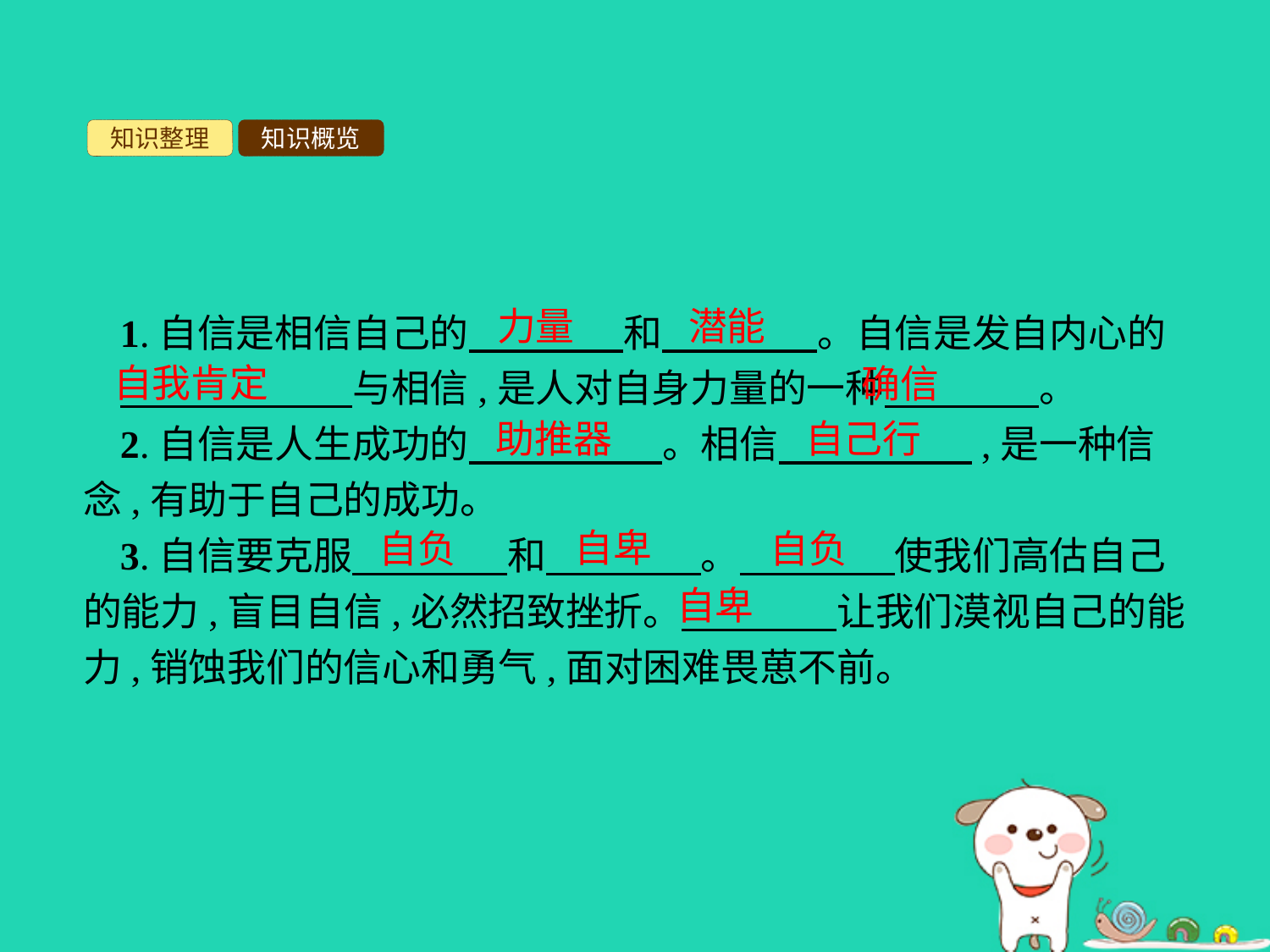

知识整理
知识概览
力量
潜能
1.自信是相信自己的　　　　和　　　　。自信是发自内心的
　　　　　　与相信,是人对自身力量的一种　　　　。
2.自信是人生成功的　　　　　。相信　　　　　,是一种信念,有助于自己的成功。
3.自信要克服　　　　和　　　　。　　　　使我们高估自己的能力,盲目自信,必然招致挫折。　　　　让我们漠视自己的能力,销蚀我们的信心和勇气,面对困难畏葸不前。
自我肯定
确信
助推器
自己行
自卑
自负
自负
自卑